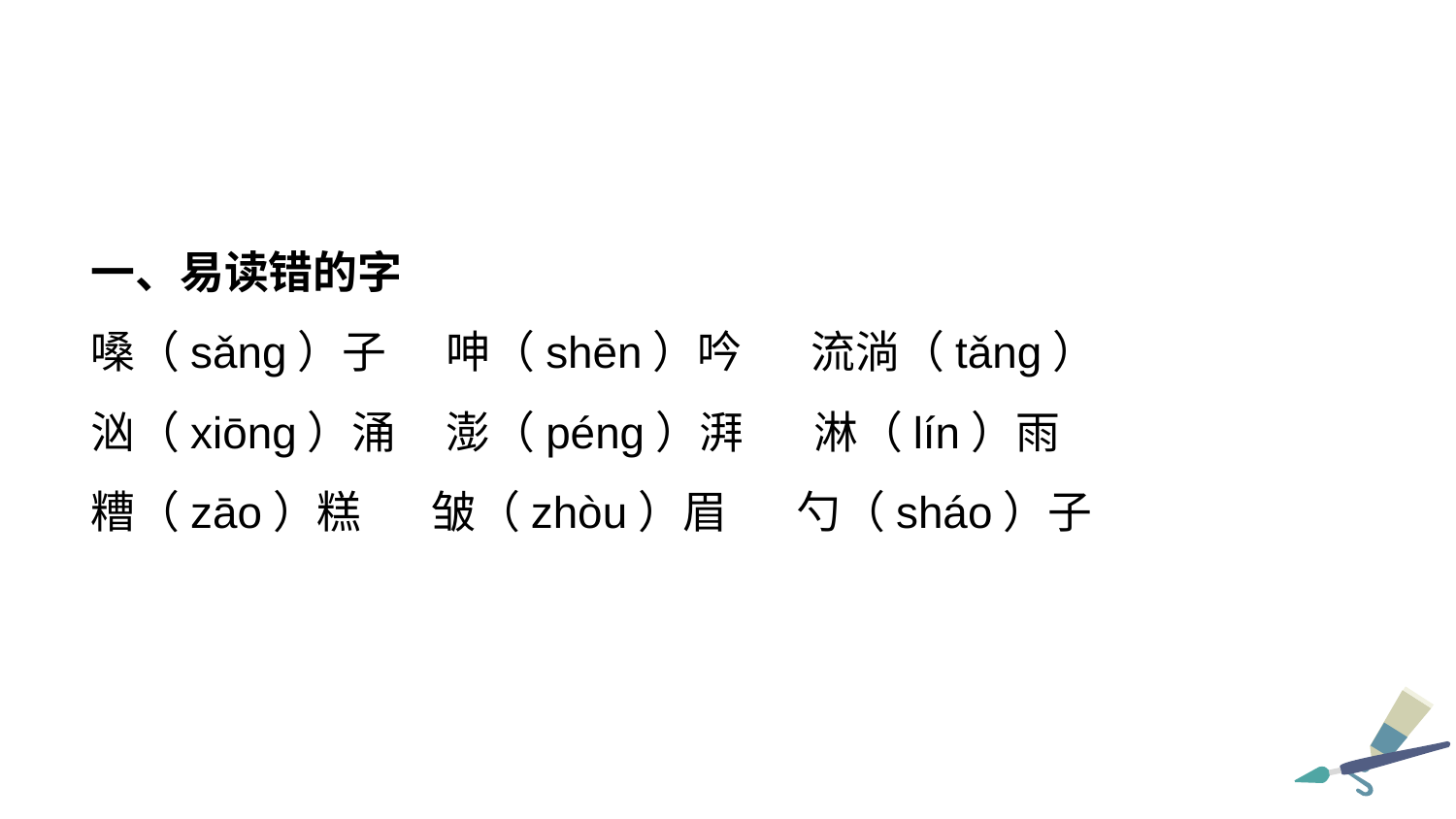

一、易读错的字
嗓（sǎng）子      呻（shēn）吟       流淌（tǎng）
汹（xiōng）涌     澎（péng）湃       淋（lín）雨
糟（zāo）糕       皱（zhòu）眉       勺（sháo）子